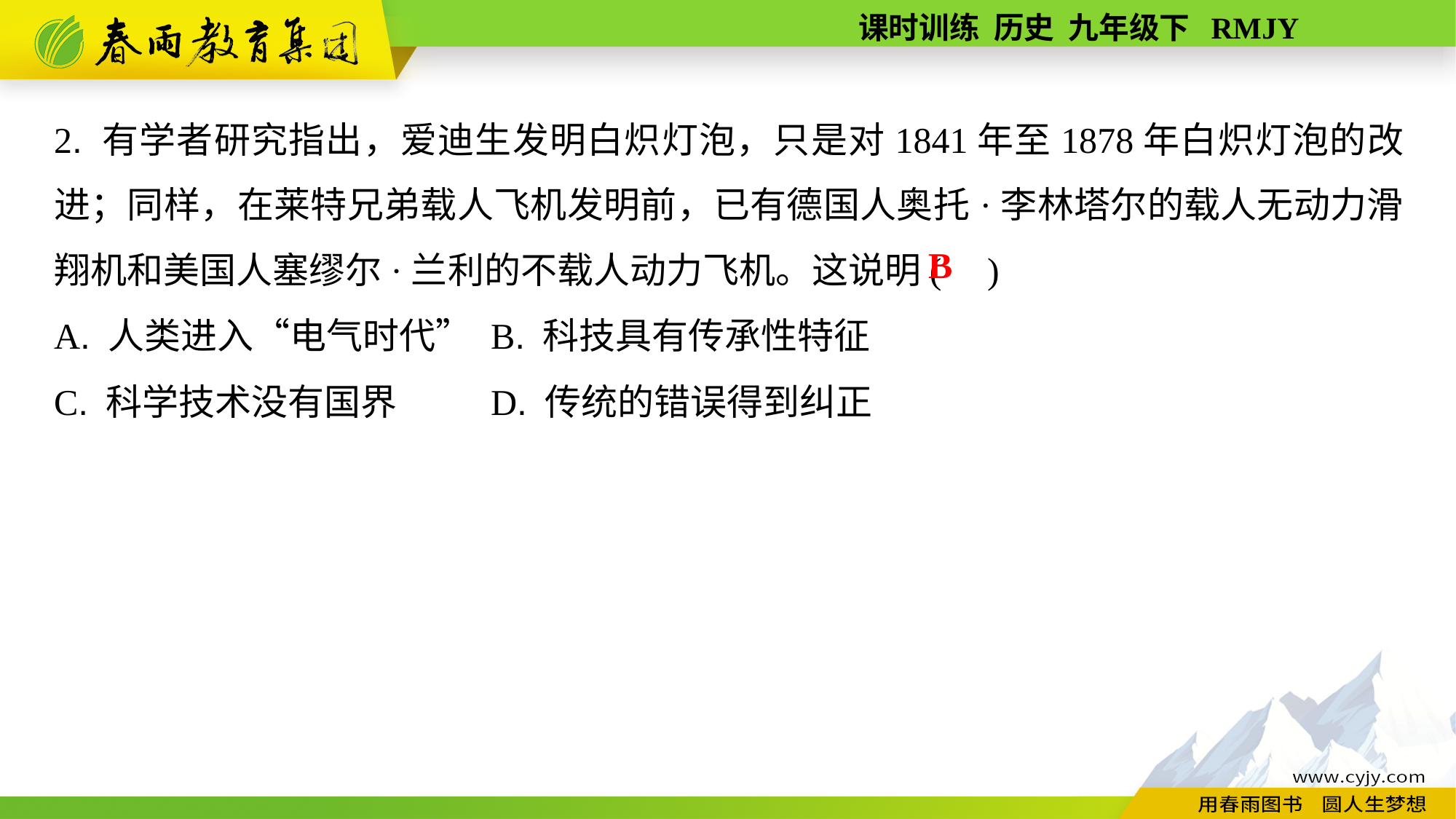

2. 有学者研究指出，爱迪生发明白炽灯泡，只是对1841年至1878年白炽灯泡的改进；同样，在莱特兄弟载人飞机发明前，已有德国人奥托·李林塔尔的载人无动力滑翔机和美国人塞缪尔·兰利的不载人动力飞机。这说明(     )
A. 人类进入“电气时代”	B. 科技具有传承性特征
C. 科学技术没有国界	D. 传统的错误得到纠正
B